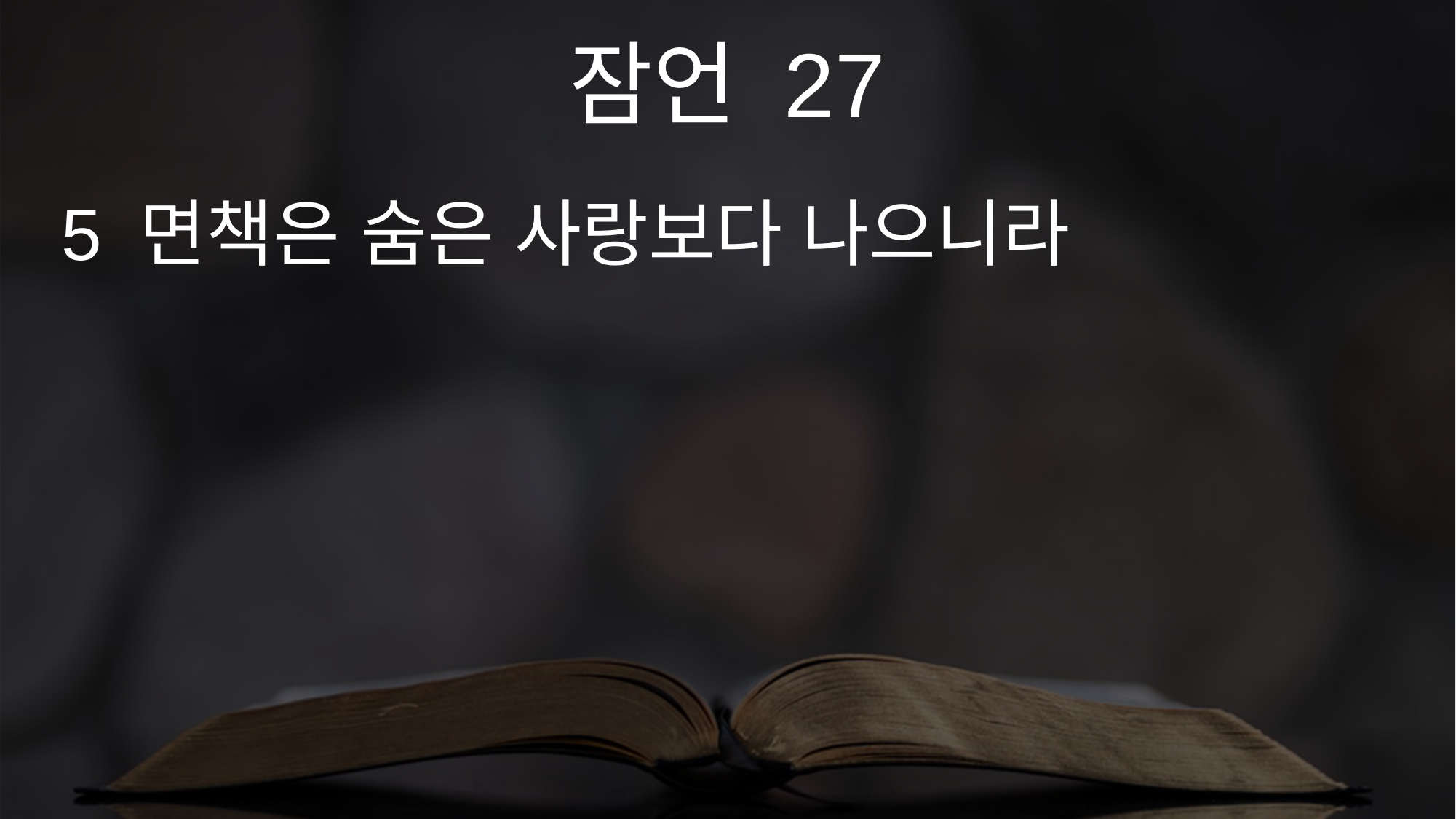

잠언 27
5 면책은 숨은 사랑보다 나으니라